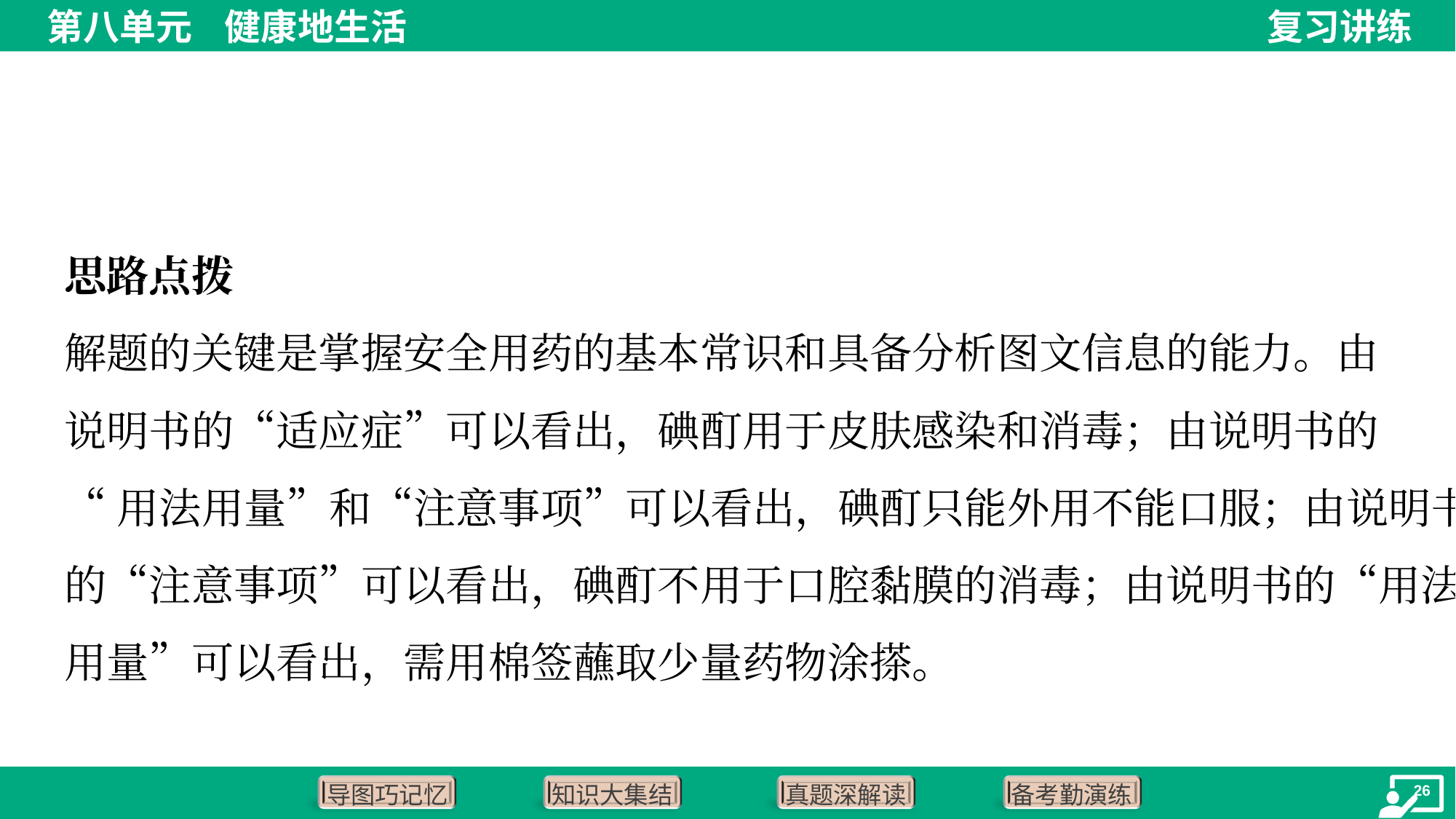

思路点拨
解题的关键是掌握安全用药的基本常识和具备分析图文信息的能力。由
说明书的“适应症”可以看出，碘酊用于皮肤感染和消毒；由说明书的
“用法用量”和“注意事项”可以看出，碘酊只能外用不能口服；由说明书
的“注意事项”可以看出，碘酊不用于口腔黏膜的消毒；由说明书的“用法
用量”可以看出，需用棉签蘸取少量药物涂搽。